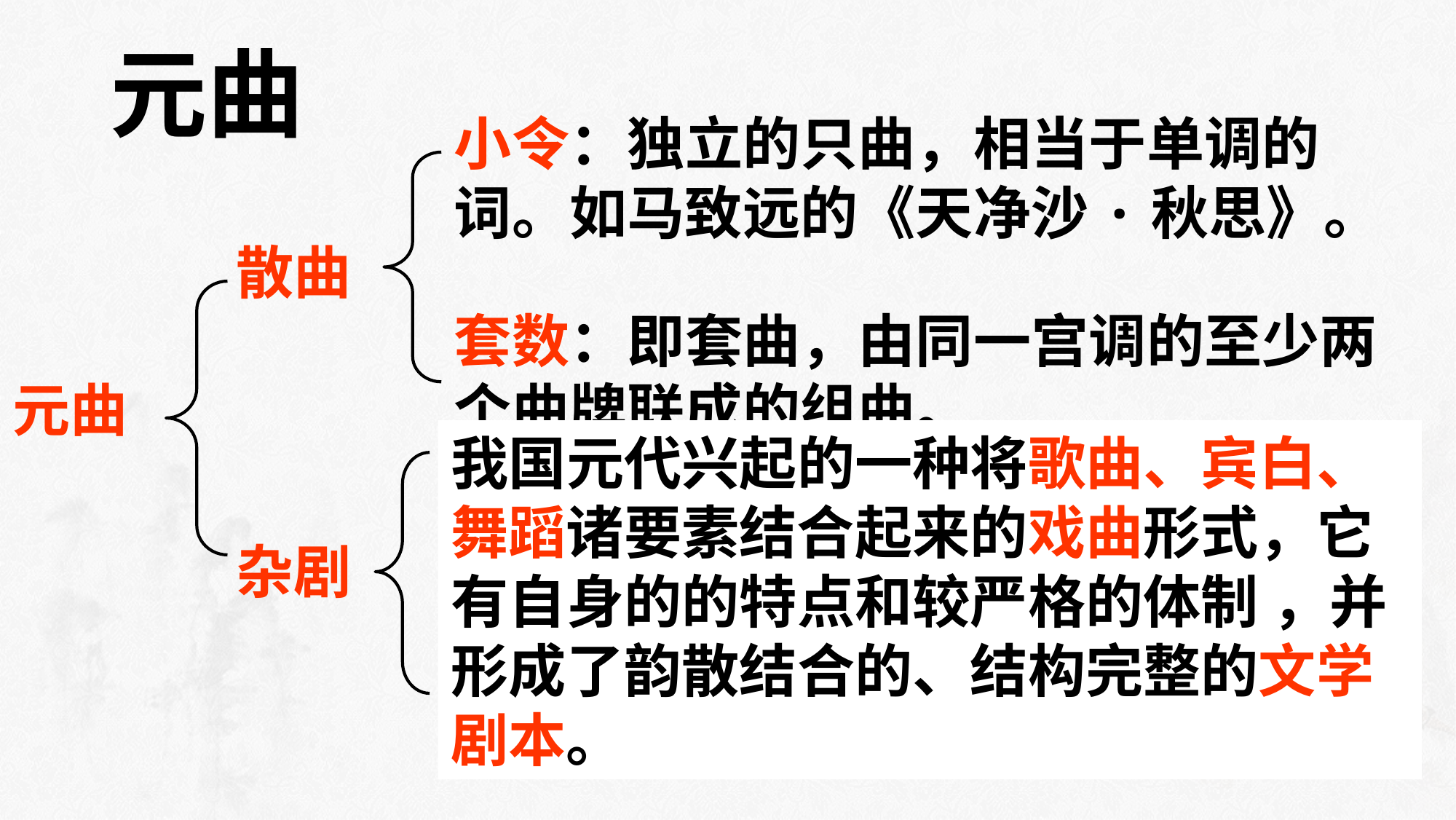

元曲
小令：独立的只曲，相当于单调的词。如马致远的《天净沙·秋思》。

散曲

套数：即套曲，由同一宫调的至少两个曲牌联成的组曲。
元曲
我国元代兴起的一种将歌曲、宾白、舞蹈诸要素结合起来的戏曲形式，它有自身的的特点和较严格的体制 ，并形成了韵散结合的、结构完整的文学剧本。

杂剧